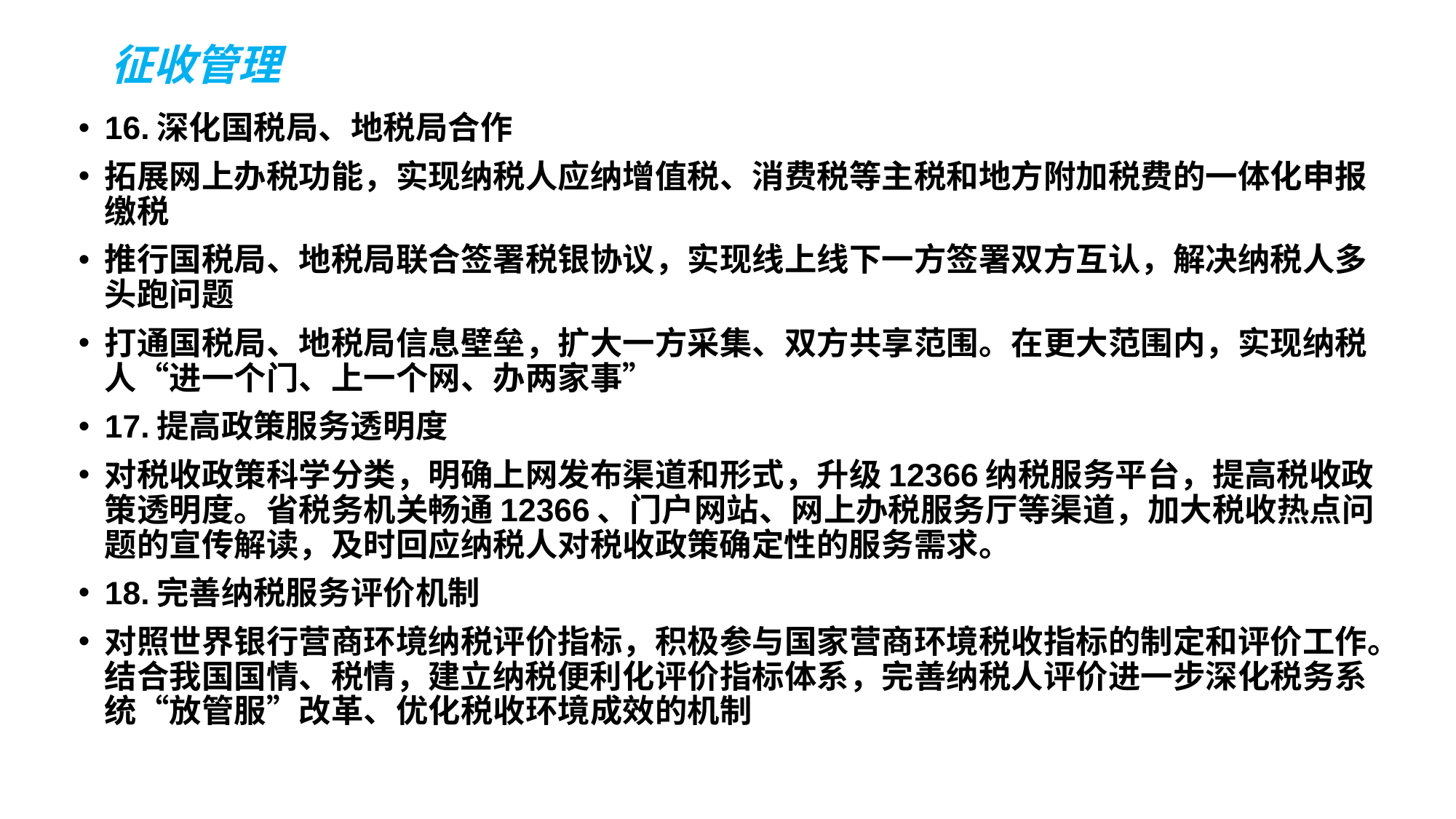

# 征收管理
16.深化国税局、地税局合作
拓展网上办税功能，实现纳税人应纳增值税、消费税等主税和地方附加税费的一体化申报缴税
推行国税局、地税局联合签署税银协议，实现线上线下一方签署双方互认，解决纳税人多头跑问题
打通国税局、地税局信息壁垒，扩大一方采集、双方共享范围。在更大范围内，实现纳税人“进一个门、上一个网、办两家事”
17.提高政策服务透明度
对税收政策科学分类，明确上网发布渠道和形式，升级12366纳税服务平台，提高税收政策透明度。省税务机关畅通12366、门户网站、网上办税服务厅等渠道，加大税收热点问题的宣传解读，及时回应纳税人对税收政策确定性的服务需求。
18.完善纳税服务评价机制
对照世界银行营商环境纳税评价指标，积极参与国家营商环境税收指标的制定和评价工作。结合我国国情、税情，建立纳税便利化评价指标体系，完善纳税人评价进一步深化税务系统“放管服”改革、优化税收环境成效的机制